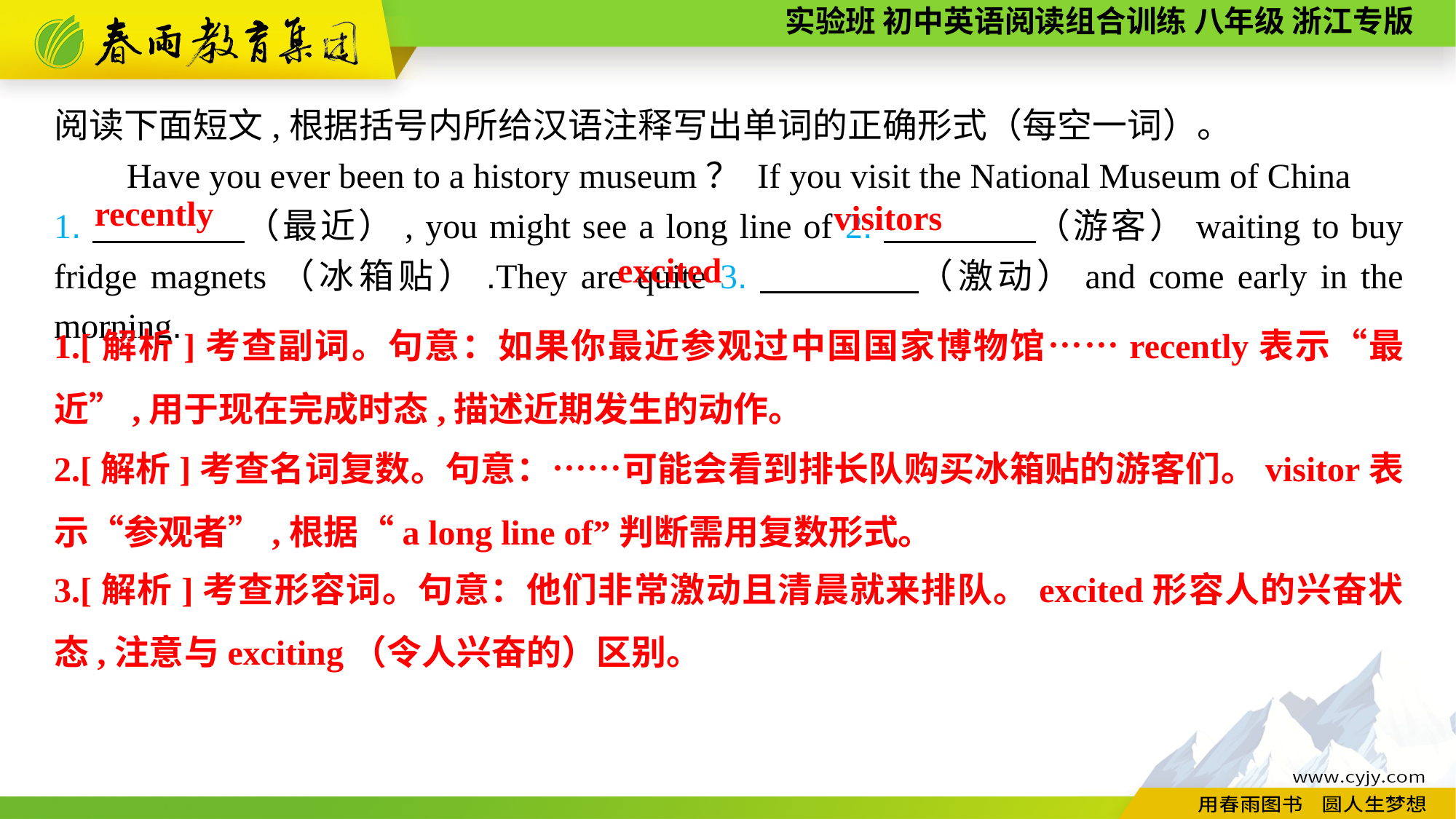

阅读下面短文,根据括号内所给汉语注释写出单词的正确形式（每空一词）。
Have you ever been to a history museum？ If you visit the National Museum of China
1.　　　　（最近）, you might see a long line of 2.　　　　（游客）waiting to buy fridge magnets（冰箱贴）.They are quite 3.　　　　（激动）and come early in the morning.
recently
visitors
excited
1.[解析]考查副词。句意：如果你最近参观过中国国家博物馆……recently表示“最近”,用于现在完成时态,描述近期发生的动作。
2.[解析]考查名词复数。句意：……可能会看到排长队购买冰箱贴的游客们。visitor表示“参观者”,根据“a long line of”判断需用复数形式。
3.[解析]考查形容词。句意：他们非常激动且清晨就来排队。excited形容人的兴奋状态,注意与exciting（令人兴奋的）区别。